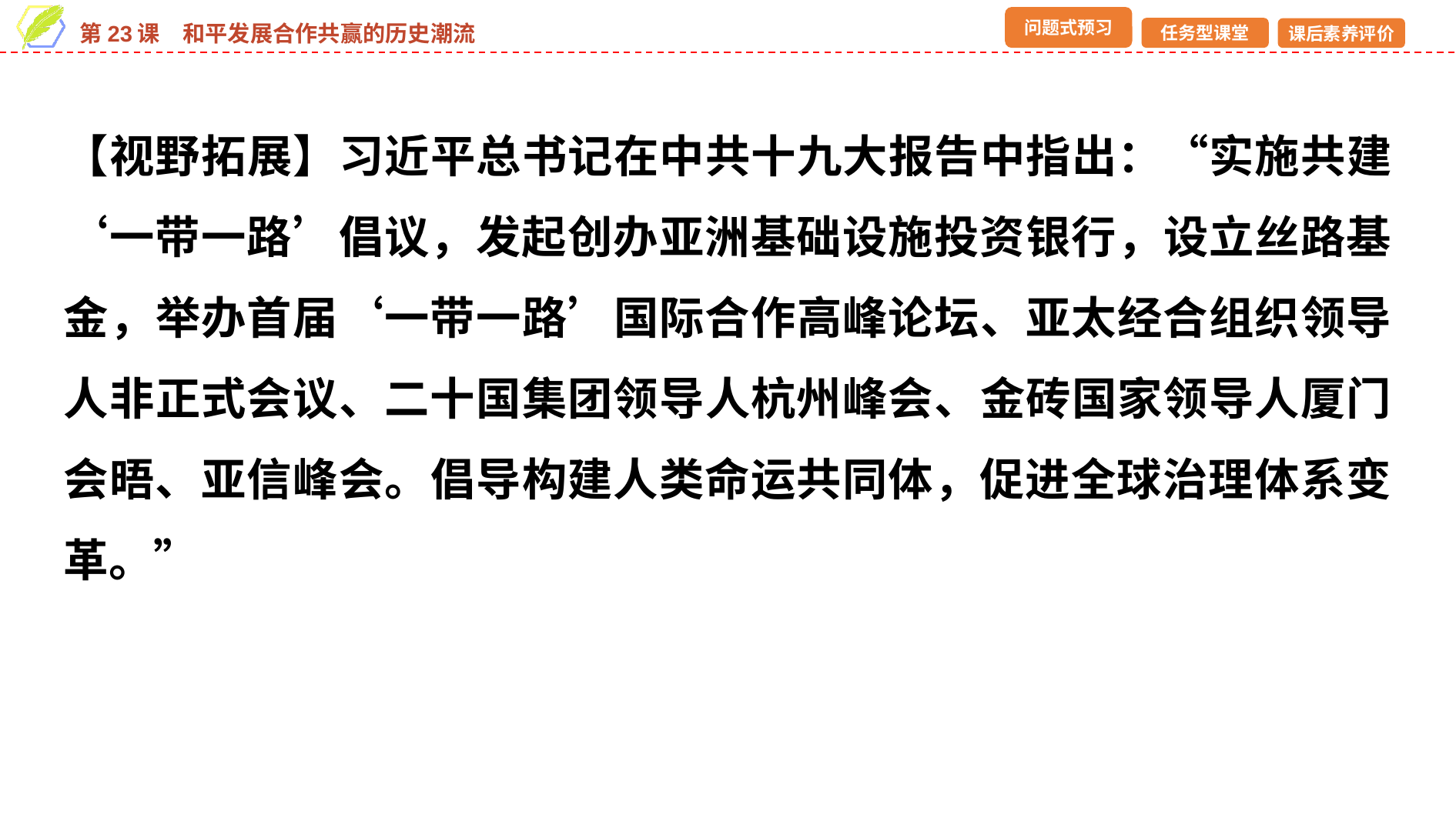

【视野拓展】习近平总书记在中共十九大报告中指出：“实施共建‘一带一路’倡议，发起创办亚洲基础设施投资银行，设立丝路基金，举办首届‘一带一路’国际合作高峰论坛、亚太经合组织领导人非正式会议、二十国集团领导人杭州峰会、金砖国家领导人厦门会晤、亚信峰会。倡导构建人类命运共同体，促进全球治理体系变革。”